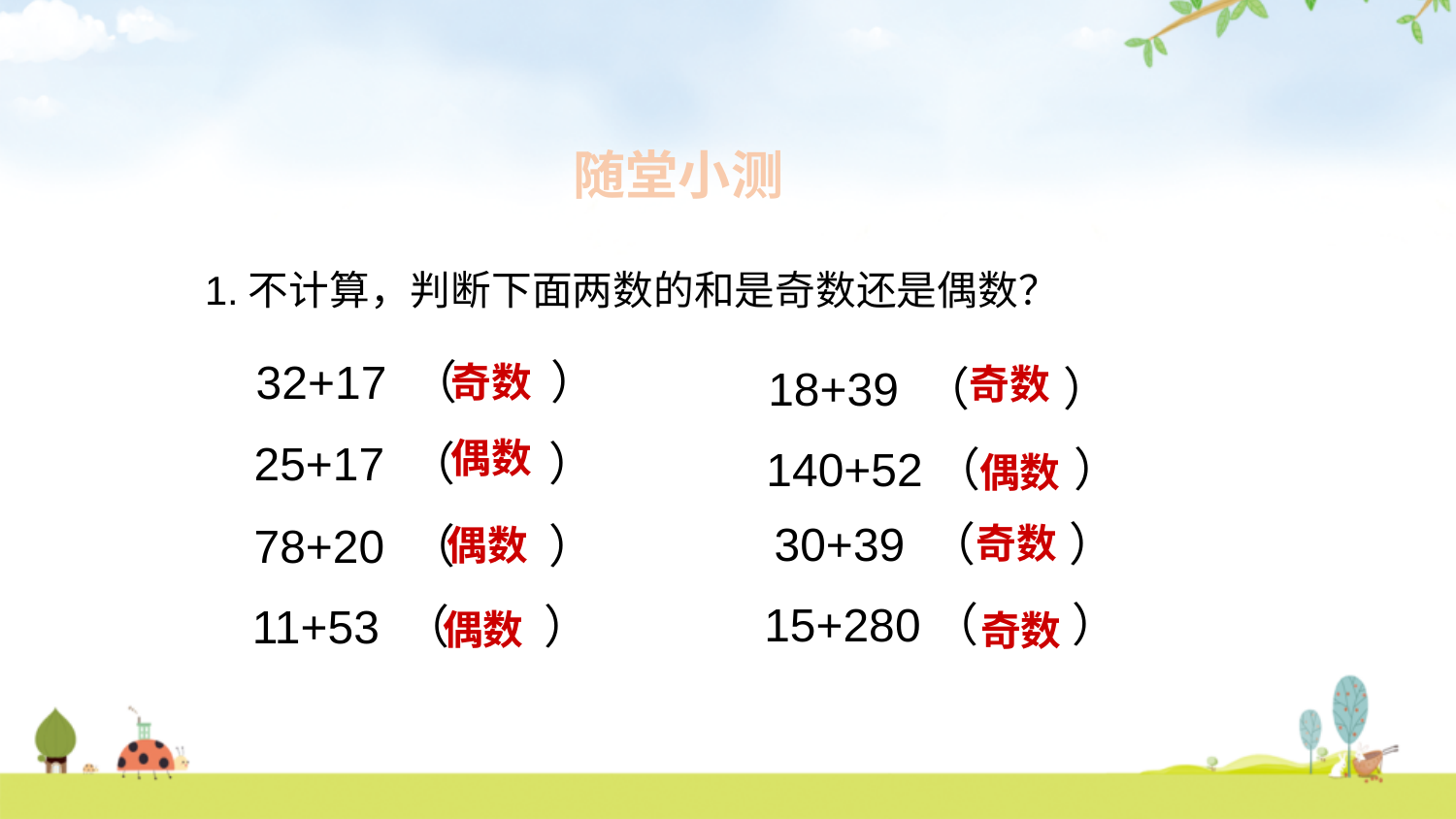

随堂小测
1.不计算，判断下面两数的和是奇数还是偶数？
32+17 （         ）
奇数
18+39 （         ）
奇数
偶数
25+17 （         ）
140+52（         ）
偶数
30+39 （         ）
78+20 （         ）
奇数
偶数
15+280（         ）
11+53 （         ）
偶数
奇数